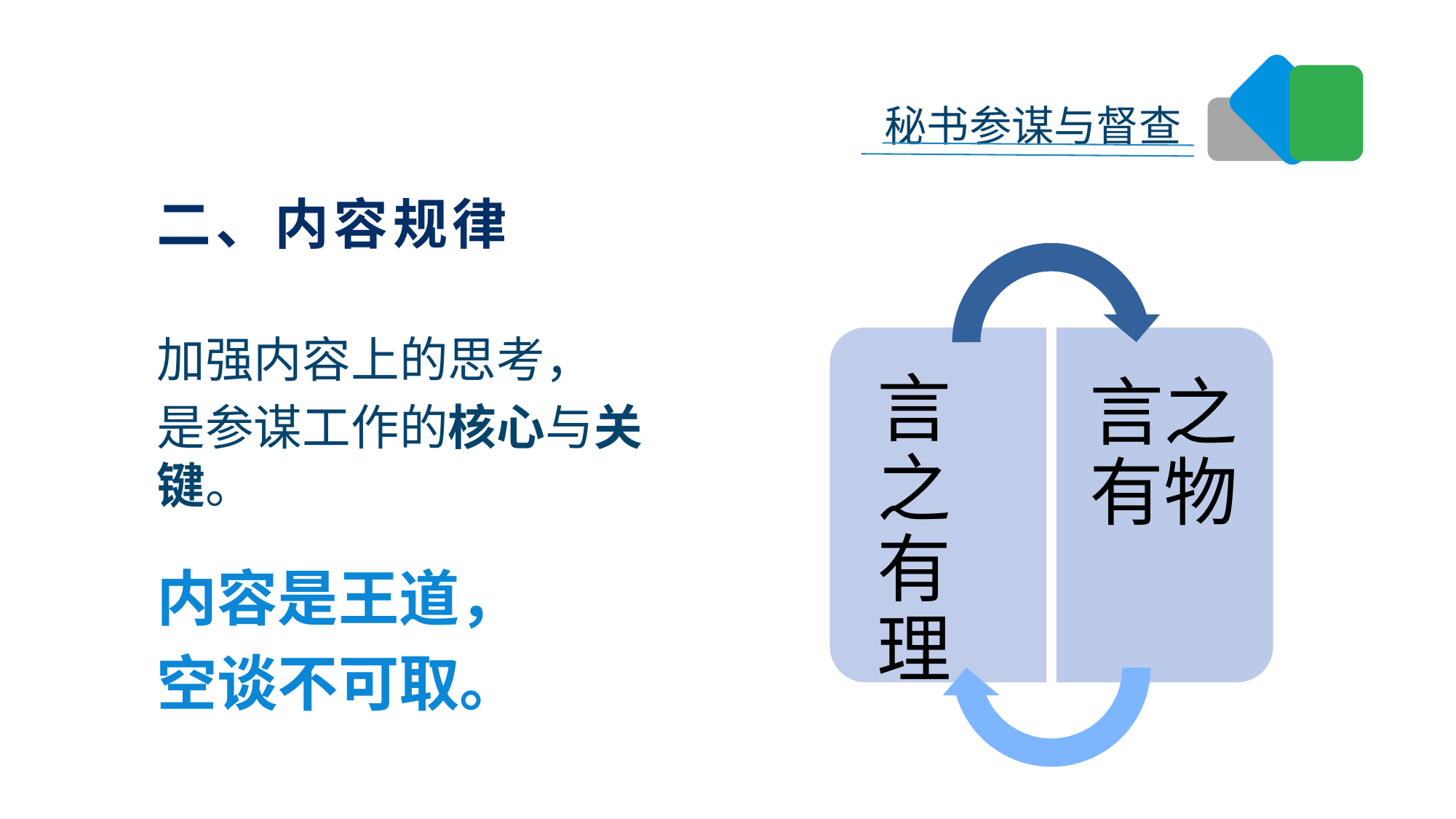

二、内容规律
言之有理
言之有物
加强内容上的思考，
是参谋工作的核心与关键。
内容是王道，
空谈不可取。